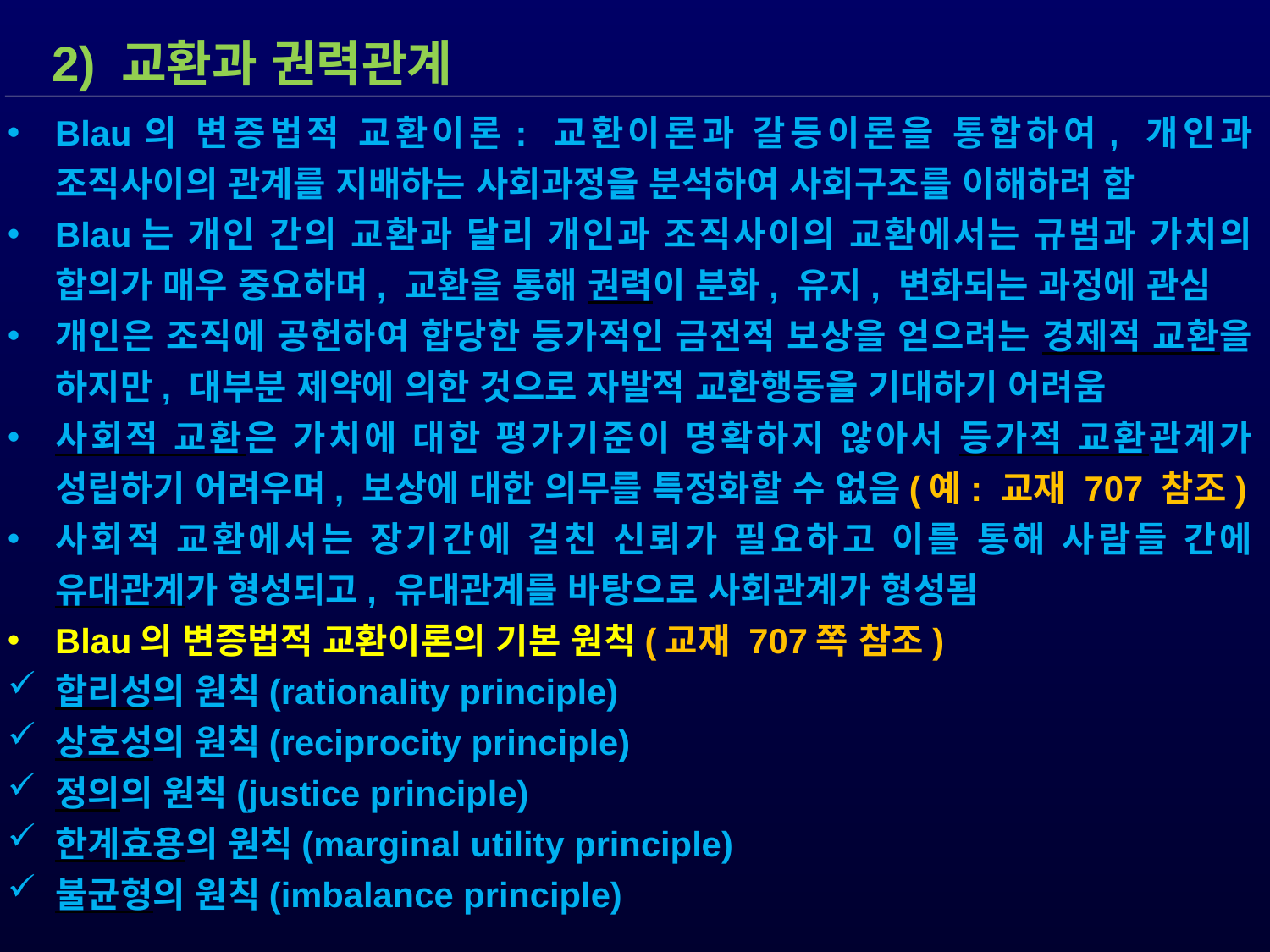

2) 교환과 권력관계
Blau의 변증법적 교환이론: 교환이론과 갈등이론을 통합하여, 개인과 조직사이의 관계를 지배하는 사회과정을 분석하여 사회구조를 이해하려 함
Blau는 개인 간의 교환과 달리 개인과 조직사이의 교환에서는 규범과 가치의 합의가 매우 중요하며, 교환을 통해 권력이 분화, 유지, 변화되는 과정에 관심
개인은 조직에 공헌하여 합당한 등가적인 금전적 보상을 얻으려는 경제적 교환을 하지만, 대부분 제약에 의한 것으로 자발적 교환행동을 기대하기 어려움
사회적 교환은 가치에 대한 평가기준이 명확하지 않아서 등가적 교환관계가 성립하기 어려우며, 보상에 대한 의무를 특정화할 수 없음(예: 교재 707 참조)
사회적 교환에서는 장기간에 걸친 신뢰가 필요하고 이를 통해 사람들 간에 유대관계가 형성되고, 유대관계를 바탕으로 사회관계가 형성됨
Blau의 변증법적 교환이론의 기본 원칙(교재 707쪽 참조)
합리성의 원칙(rationality principle)
상호성의 원칙(reciprocity principle)
정의의 원칙(justice principle)
한계효용의 원칙(marginal utility principle)
불균형의 원칙(imbalance principle)